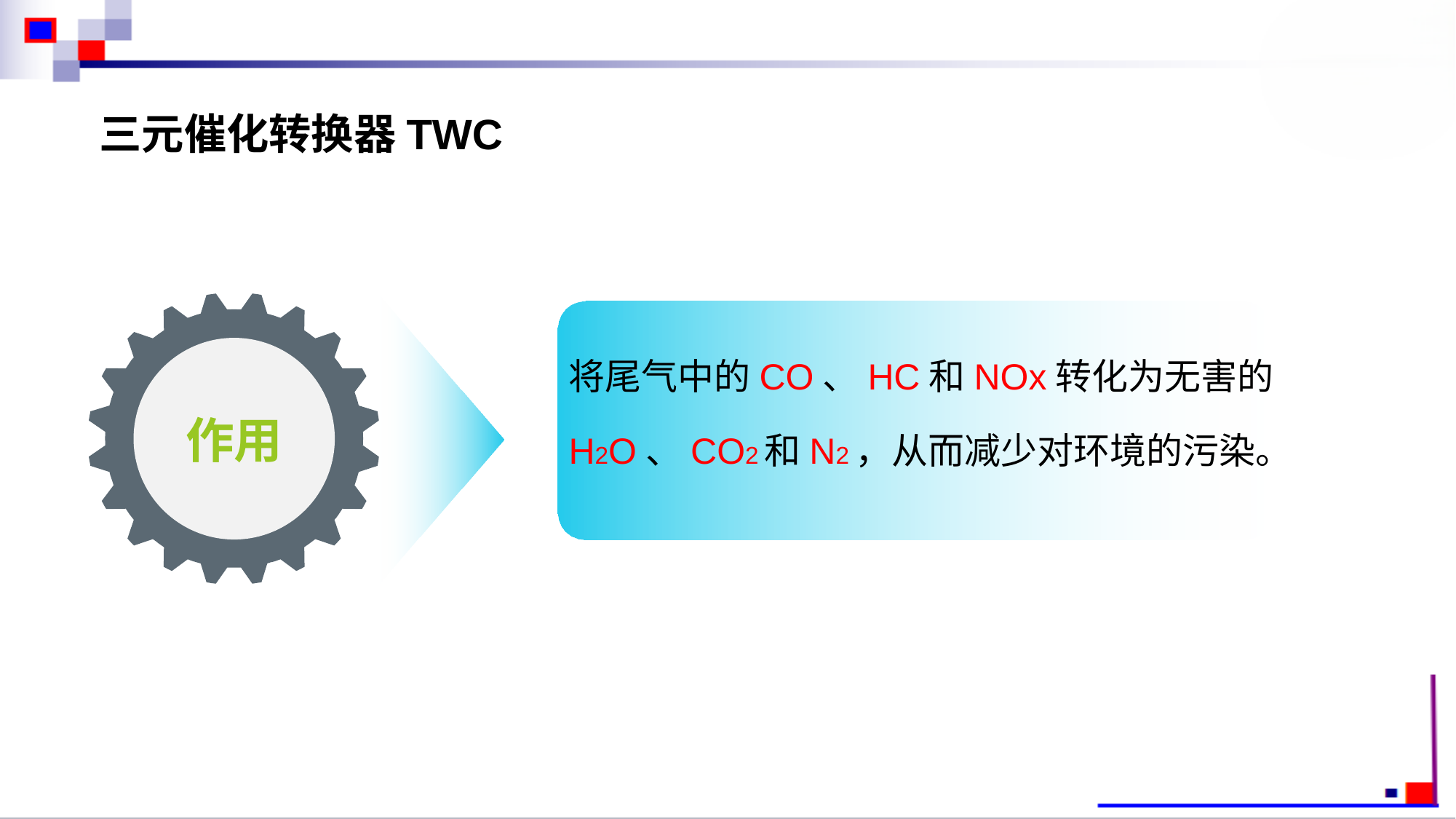

三元催化转换器TWC

作用

将尾气中的CO、HC和NOx转化为无害的H2O、CO2和N2，从而减少对环境的污染。